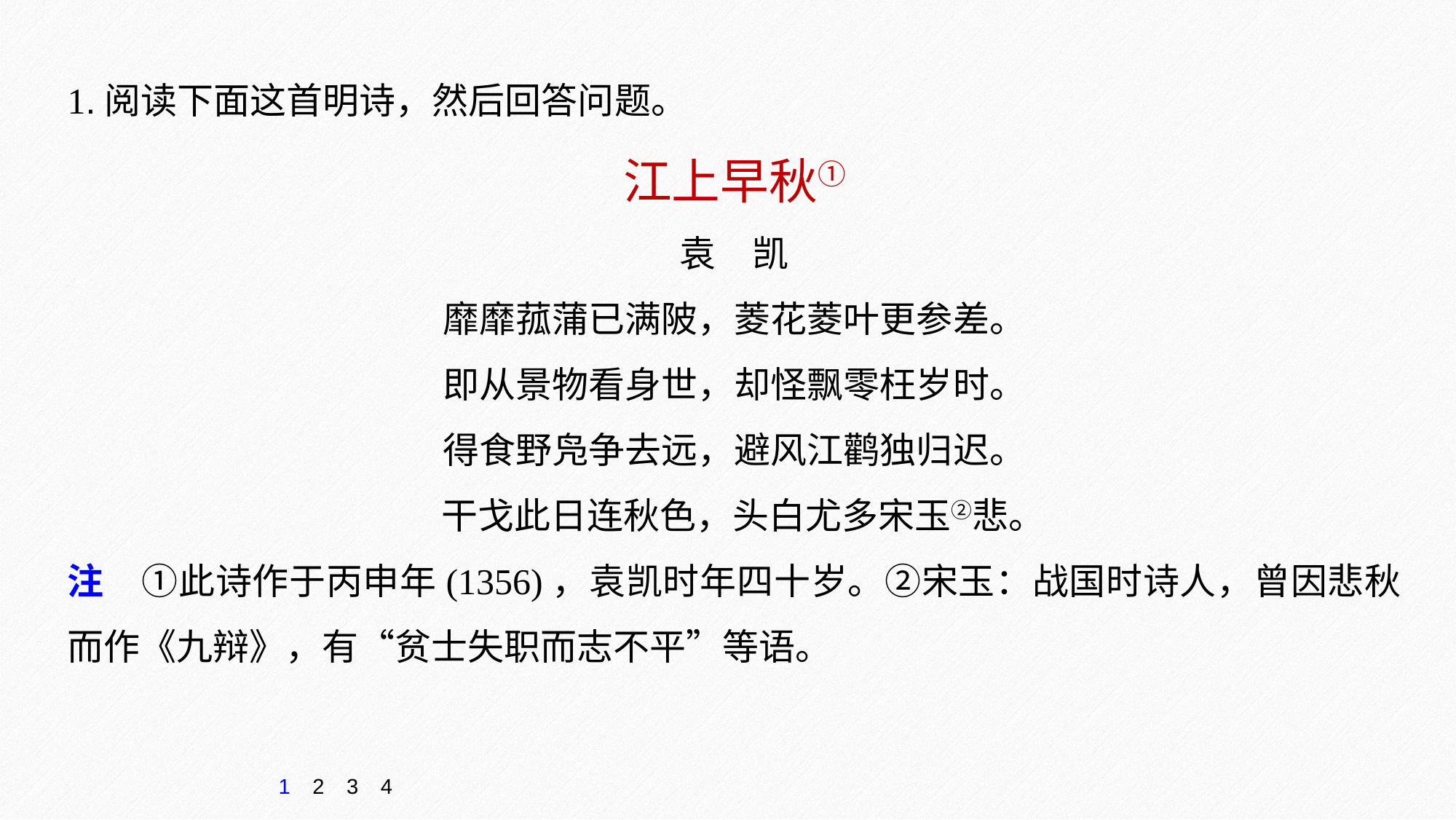

1.阅读下面这首明诗，然后回答问题。
江上早秋①
袁　凯
靡靡菰蒲已满陂，菱花菱叶更参差。
即从景物看身世，却怪飘零枉岁时。
得食野凫争去远，避风江鹳独归迟。
 干戈此日连秋色，头白尤多宋玉②悲。
注　①此诗作于丙申年(1356)，袁凯时年四十岁。②宋玉：战国时诗人，曾因悲秋而作《九辩》，有“贫士失职而志不平”等语。
1
2
3
4